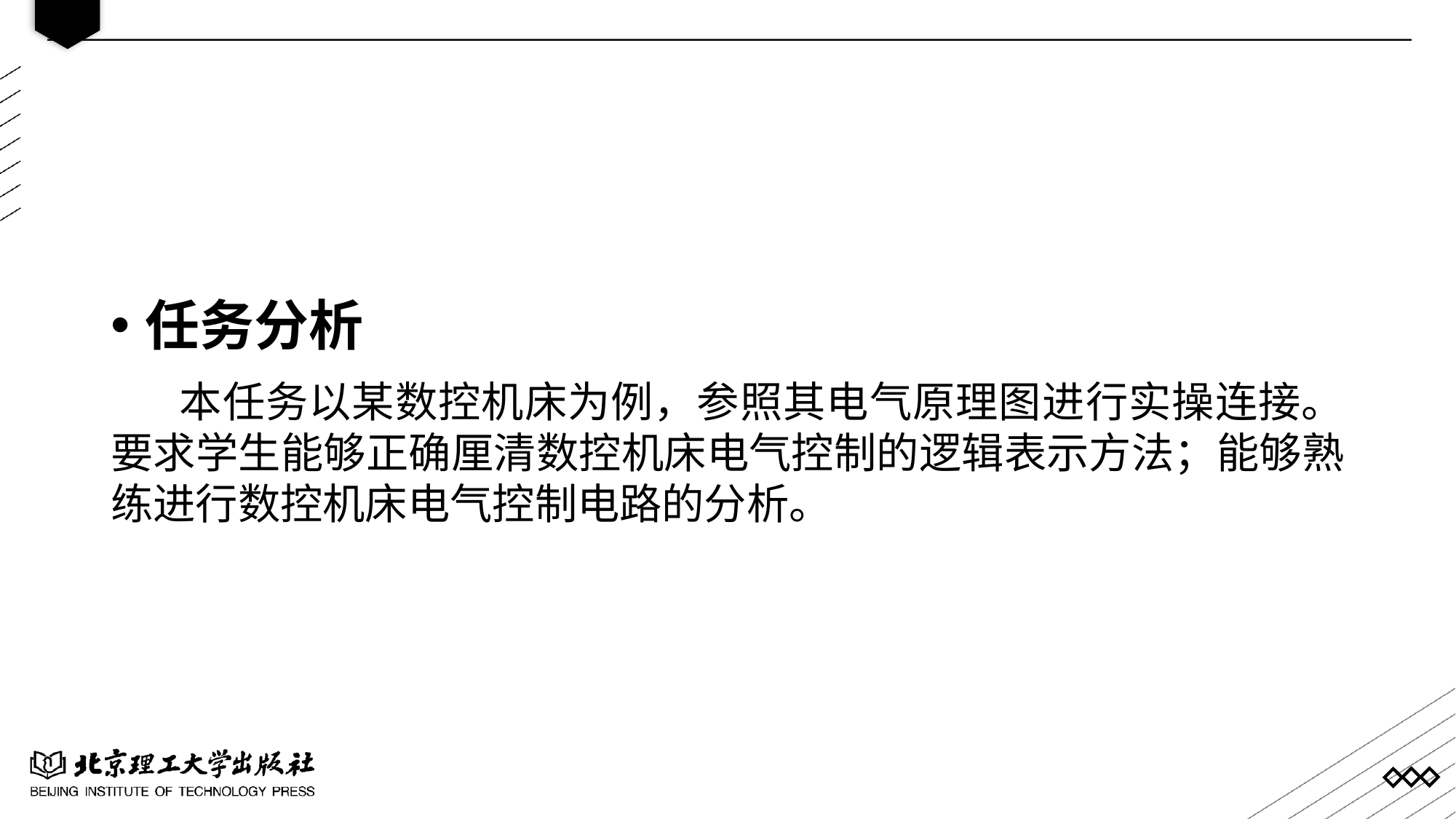

任务分析
本任务以某数控机床为例，参照其电气原理图进行实操连接。要求学生能够正确厘清数控机床电气控制的逻辑表示方法；能够熟练进行数控机床电气控制电路的分析。